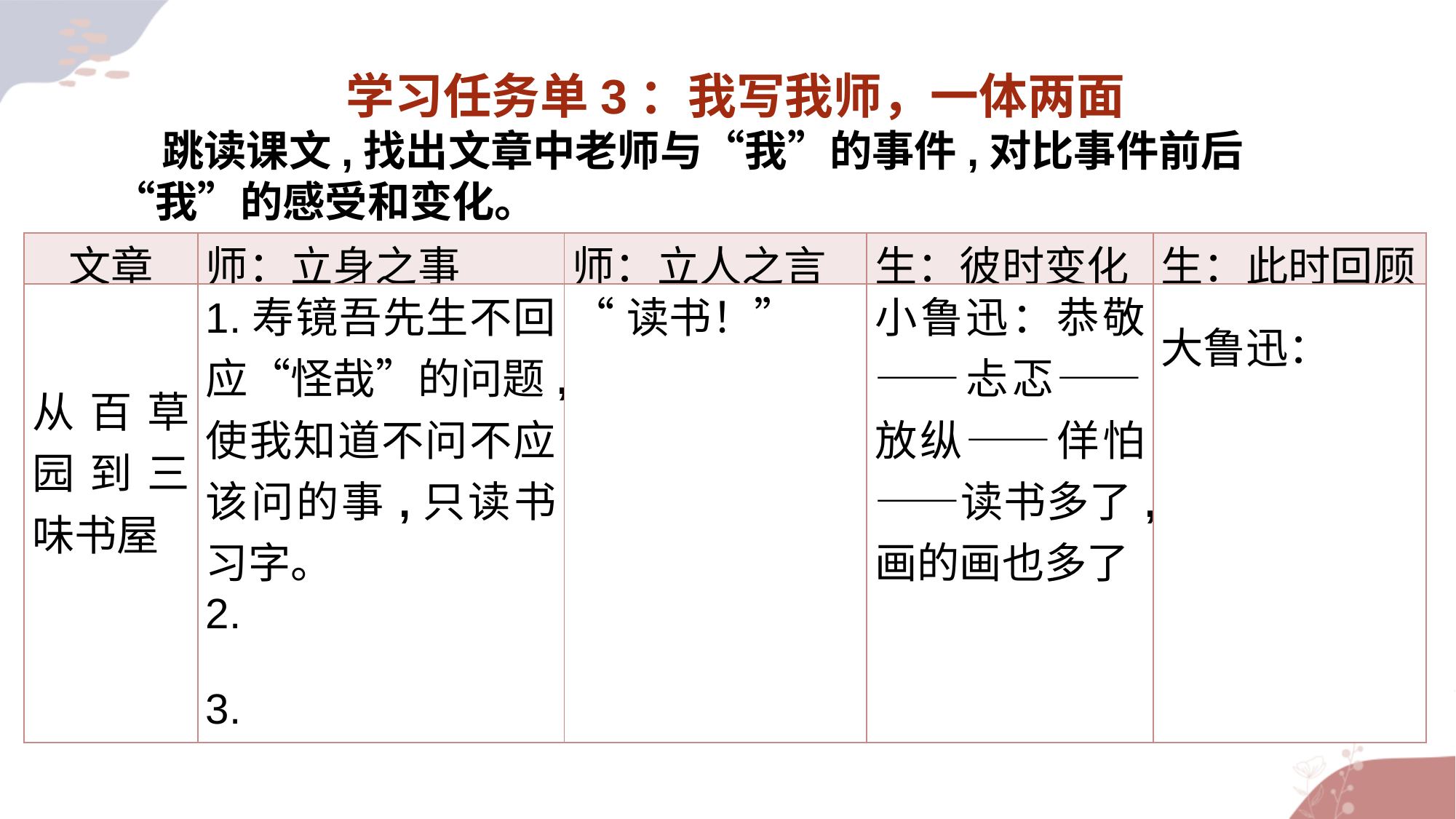

学习任务单3：我写我师，一体两面
    跳读课文,找出文章中老师与“我”的事件,对比事件前后“我”的感受和变化。
| 文章 | 师：立身之事 | 师：立人之言 | 生：彼时变化 | 生：此时回顾 |
| --- | --- | --- | --- | --- |
| 从百草园到三味书屋 | 1.寿镜吾先生不回应“怪哉”的问题,使我知道不问不应该问的事,只读书习字。 2. 3. | “读书！” | 小鲁迅：恭敬——忐忑——放纵——佯怕——读书多了,画的画也多了 | 大鲁迅： |